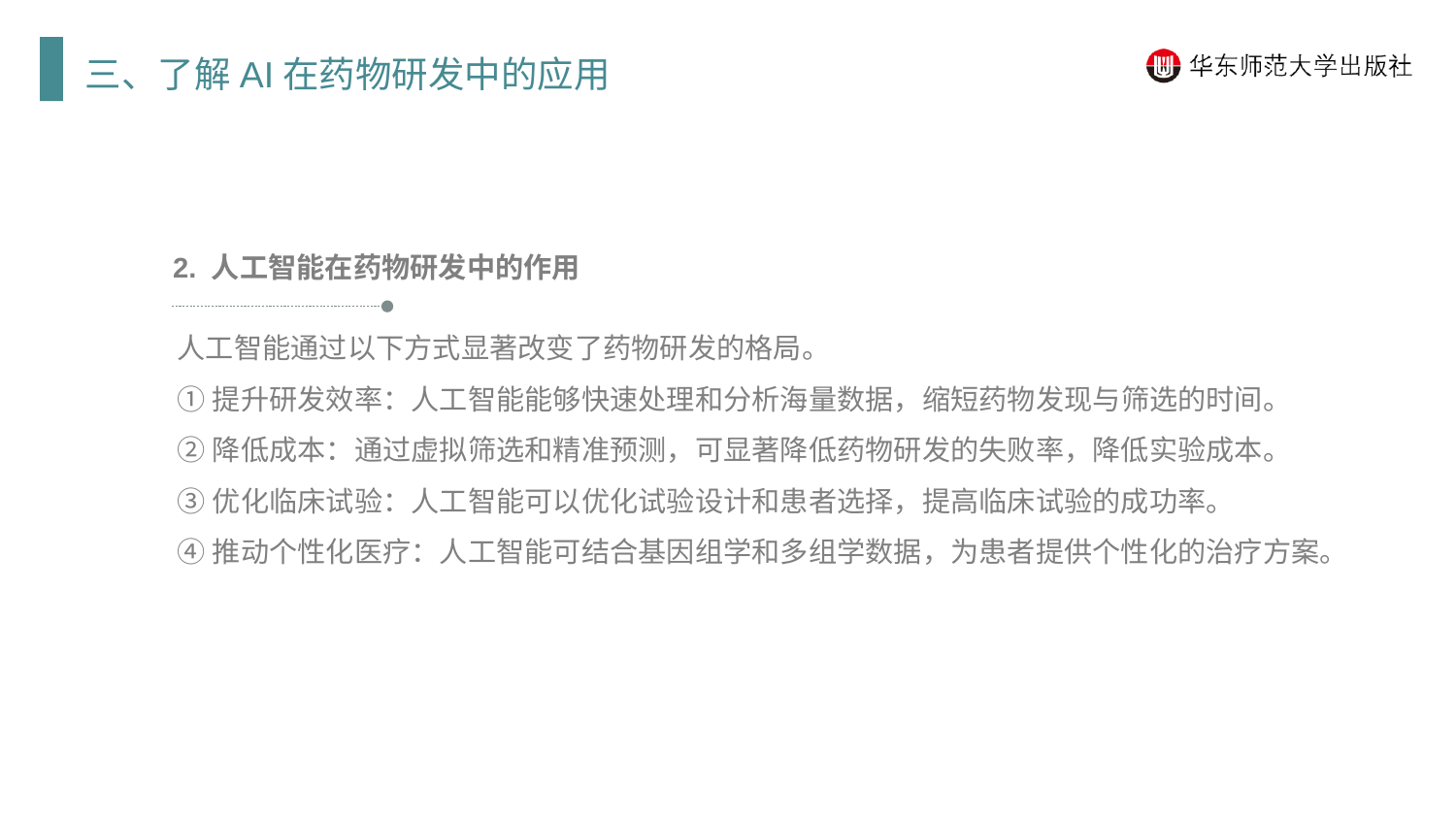

三、了解AI在药物研发中的应用

2. 人工智能在药物研发中的作用
人工智能通过以下方式显著改变了药物研发的格局。
①提升研发效率：人工智能能够快速处理和分析海量数据，缩短药物发现与筛选的时间。
②降低成本：通过虚拟筛选和精准预测，可显著降低药物研发的失败率，降低实验成本。
③优化临床试验：人工智能可以优化试验设计和患者选择，提高临床试验的成功率。
④推动个性化医疗：人工智能可结合基因组学和多组学数据，为患者提供个性化的治疗方案。